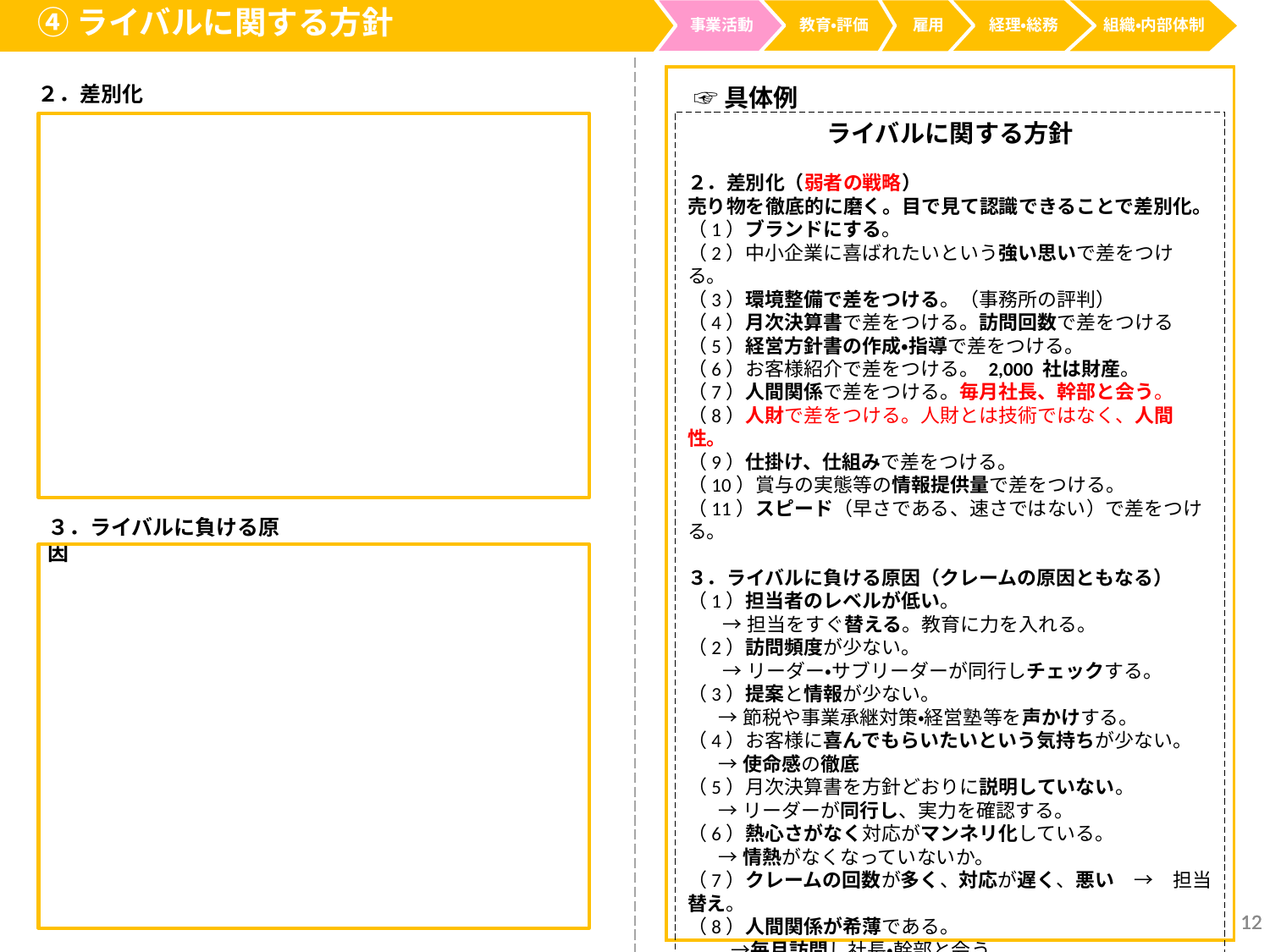

④ライバルに関する方針
事業活動
経理・総務
教育・評価
雇用
組織・内部体制

２．差別化
☞具体例
ライバルに関する方針

２．差別化（弱者の戦略）
売り物を徹底的に磨く。目で見て認識できることで差別化。
（1）ブランドにする。
（2）中小企業に喜ばれたいという強い思いで差をつける。
（3）環境整備で差をつける。（事務所の評判）
（4）月次決算書で差をつける。訪問回数で差をつける
（5）経営方針書の作成・指導で差をつける。
（6）お客様紹介で差をつける。 2,000 社は財産。
（7）人間関係で差をつける。毎月社長、幹部と会う。
（8）人財で差をつける。人財とは技術ではなく、人間性。
（9）仕掛け、仕組みで差をつける。
（10）賞与の実態等の情報提供量で差をつける。
（11）スピード（早さである、速さではない）で差をつける。

３．ライバルに負ける原因（クレームの原因ともなる）
（1）担当者のレベルが低い。
        →担当をすぐ替える。教育に力を入れる。
（2）訪問頻度が少ない。
        →リーダー・サブリーダーが同行しチェックする。
（3）提案と情報が少ない。
       →節税や事業承継対策・経営塾等を声かけする。
（4）お客様に喜んでもらいたいという気持ちが少ない。
       →使命感の徹底
（5）月次決算書を方針どおりに説明していない。
       →リーダーが同行し、実力を確認する。
（6）熱心さがなく対応がマンネリ化している。
       →情熱がなくなっていないか。
（7）クレームの回数が多く、対応が遅く、悪い　→　担当替え。
（8）人間関係が希薄である。
　　 →毎月訪問し社長・幹部と会う。
（9）社長と会っていない。
       →月次決算書の説明会に出席するようにお願いをする。

３．ライバルに負ける原因

12
12
12